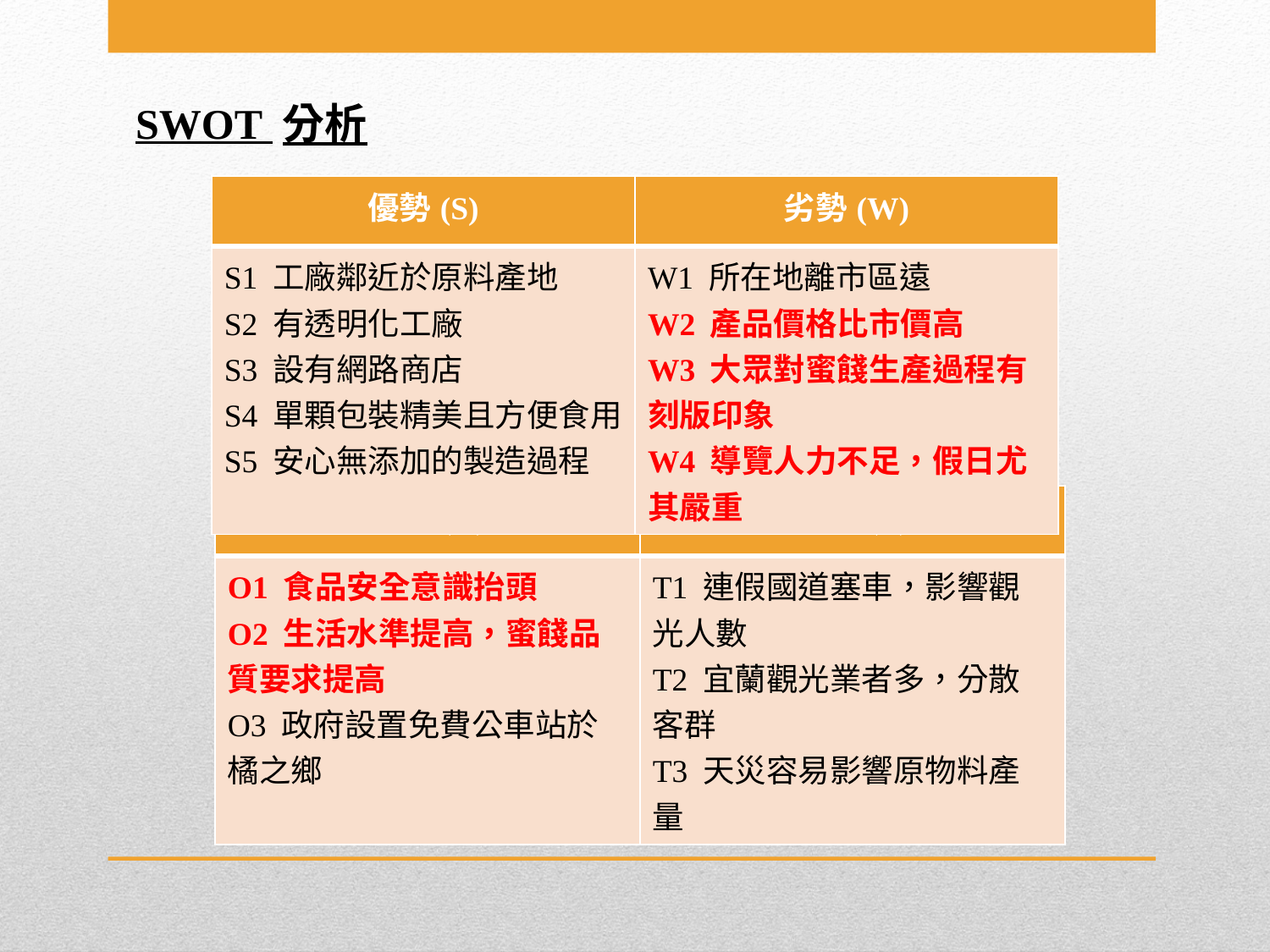

SWOT 分析
| 優勢(S) | 劣勢(W) |
| --- | --- |
| S1 工廠鄰近於原料產地 S2 有透明化工廠 S3 設有網路商店 S4 單顆包裝精美且方便食用 S5 安心無添加的製造過程 | W1 所在地離市區遠 W2 產品價格比市價高 W3 大眾對蜜餞生產過程有刻版印象 W4 導覽人力不足，假日尤其嚴重 |
| 機會(O) | 威脅(T) |
| --- | --- |
| O1 食品安全意識抬頭 O2 生活水準提高，蜜餞品質要求提高 O3 政府設置免費公車站於橘之鄉 | T1 連假國道塞車，影響觀光人數 T2 宜蘭觀光業者多，分散客群 T3 天災容易影響原物料產量 |